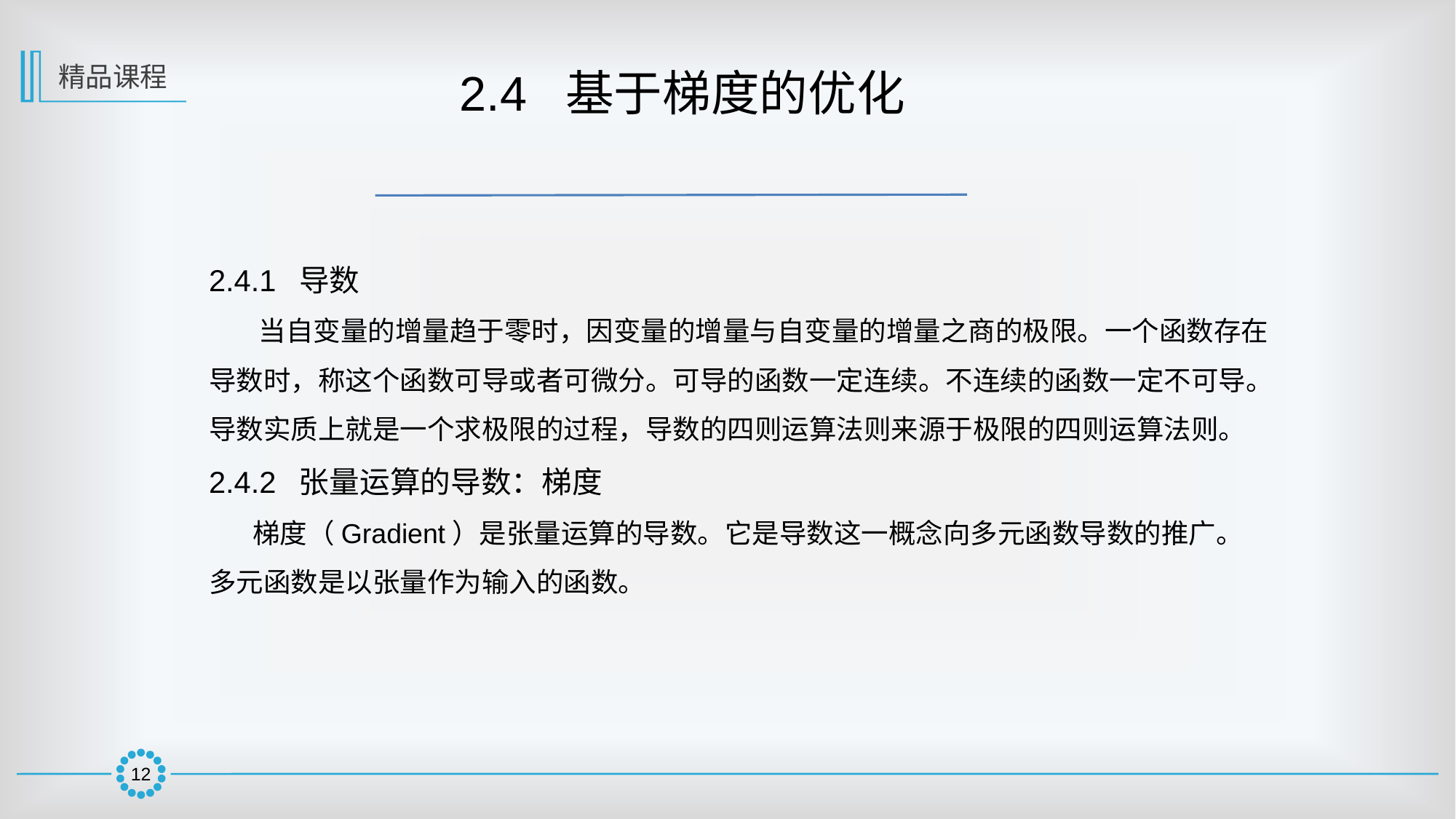

精品课程
 2.4  基于梯度的优化

2.4.1 导数
       当自变量的增量趋于零时，因变量的增量与自变量的增量之商的极限。一个函数存在导数时，称这个函数可导或者可微分。可导的函数一定连续。不连续的函数一定不可导。导数实质上就是一个求极限的过程，导数的四则运算法则来源于极限的四则运算法则。
2.4.2 张量运算的导数：梯度
      梯度（Gradient）是张量运算的导数。它是导数这一概念向多元函数导数的推广。多元函数是以张量作为输入的函数。

12